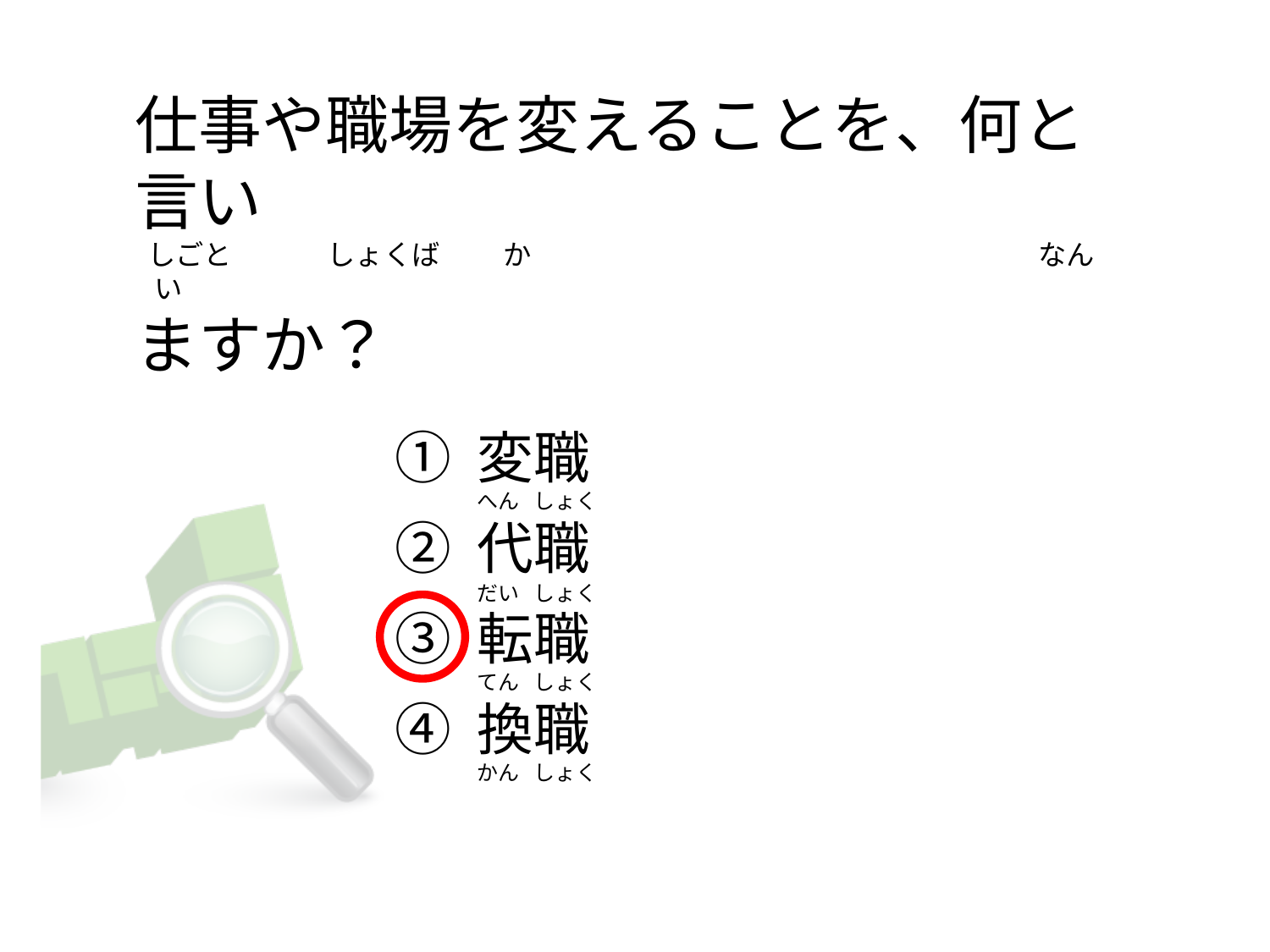

# 仕事や職場を変えることを、何と言い   しごと               しょくば          か　　　　　　　　　　　　　　　　　　なん         い ますか？
① 変職
② 代職
③ 転職
④ 換職

へん   しょく
だい   しょく

てん   しょく
かん   しょく